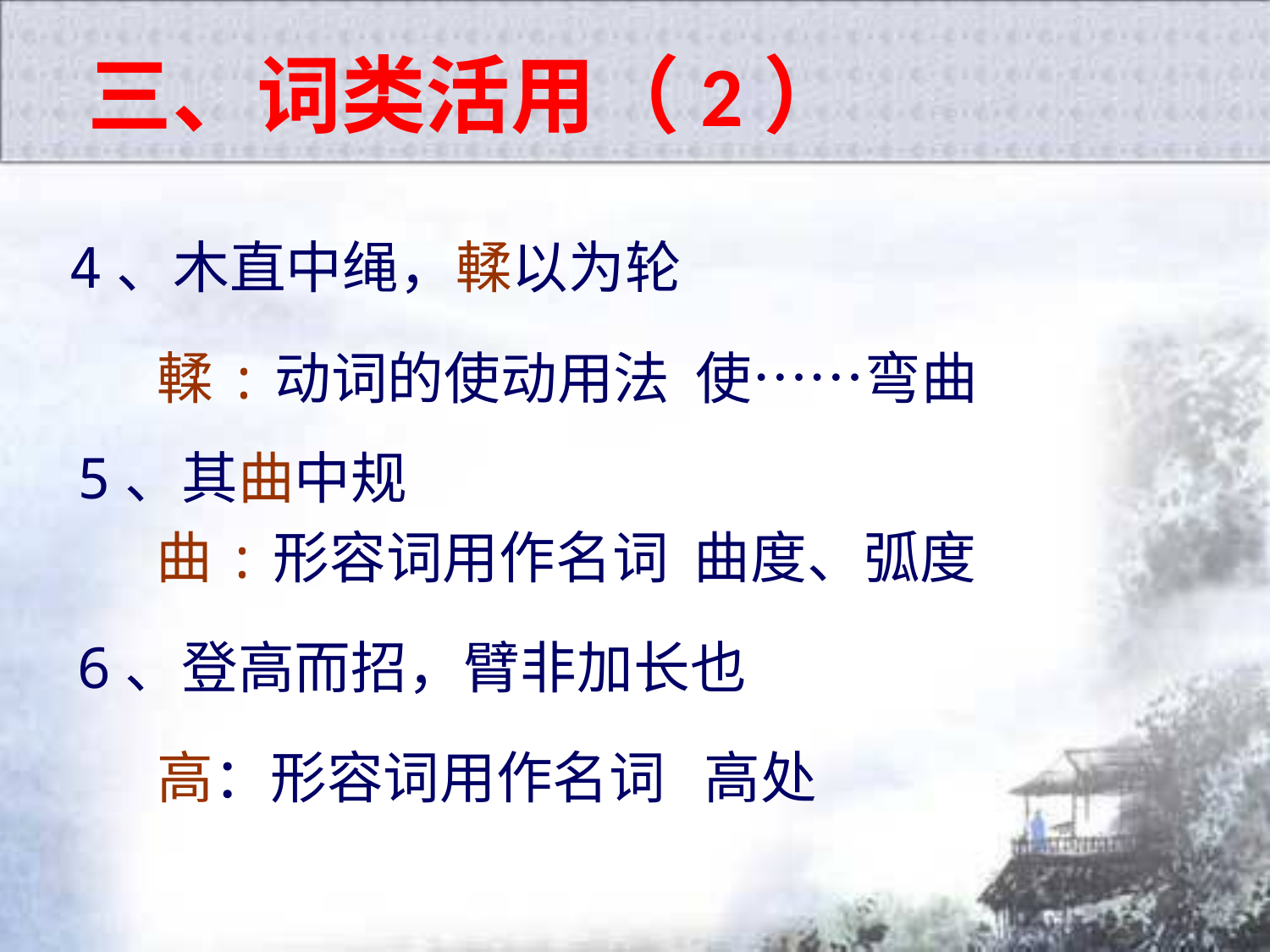

三、词类活用（2）

4、木直中绳，輮以为轮
輮:动词的使动用法  使……弯曲
5、其曲中规
曲:形容词用作名词  曲度、弧度
6、登高而招，臂非加长也
高：形容词用作名词   高处